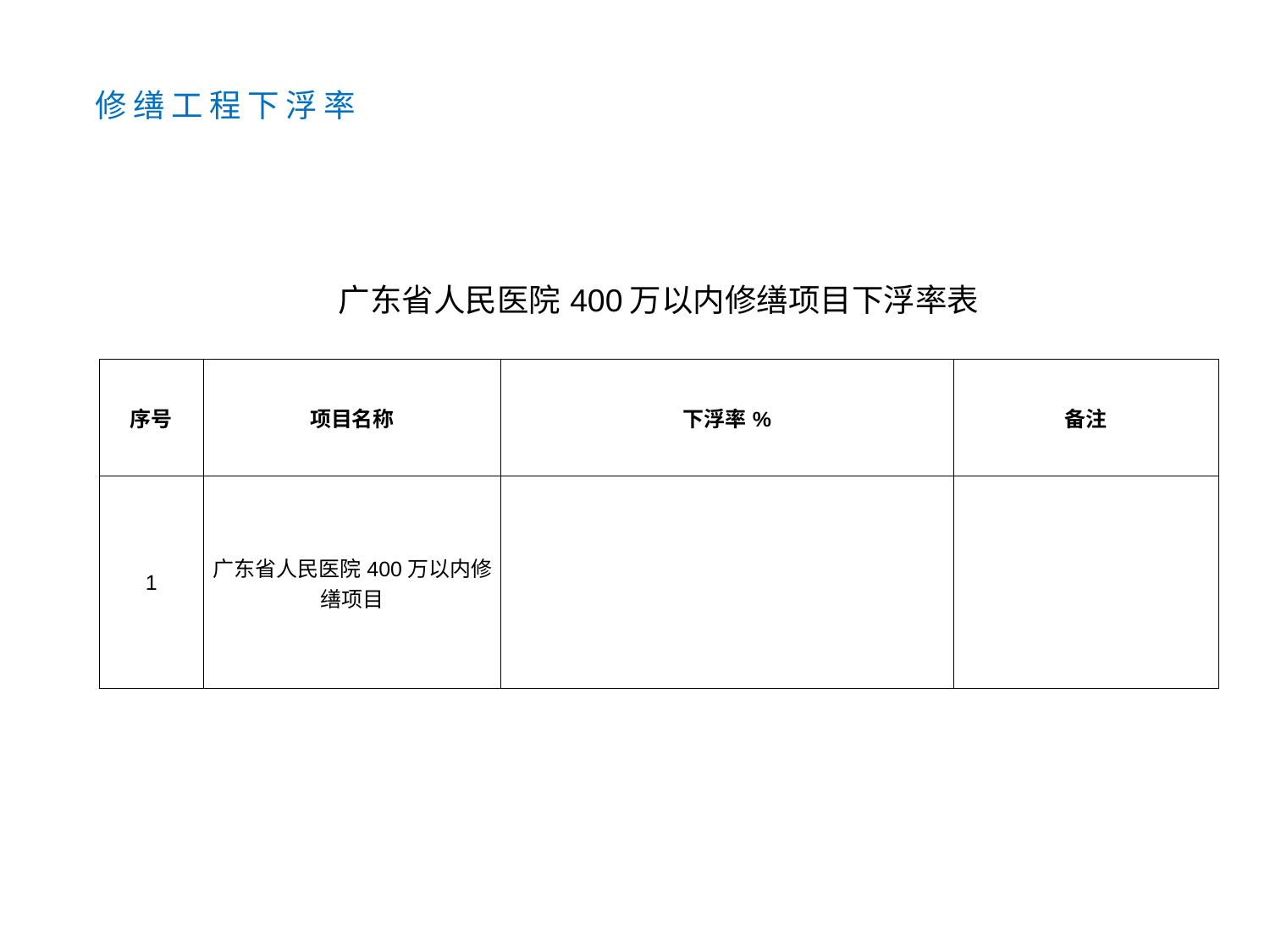

修缮工程下浮率
| 广东省人民医院400万以内修缮项目下浮率表 |  |  |  |
| --- | --- | --- | --- |
| 序号 | 项目名称 | 下浮率% | 备注 |
| 1 | 广东省人民医院400万以内修缮项目 |  |  |